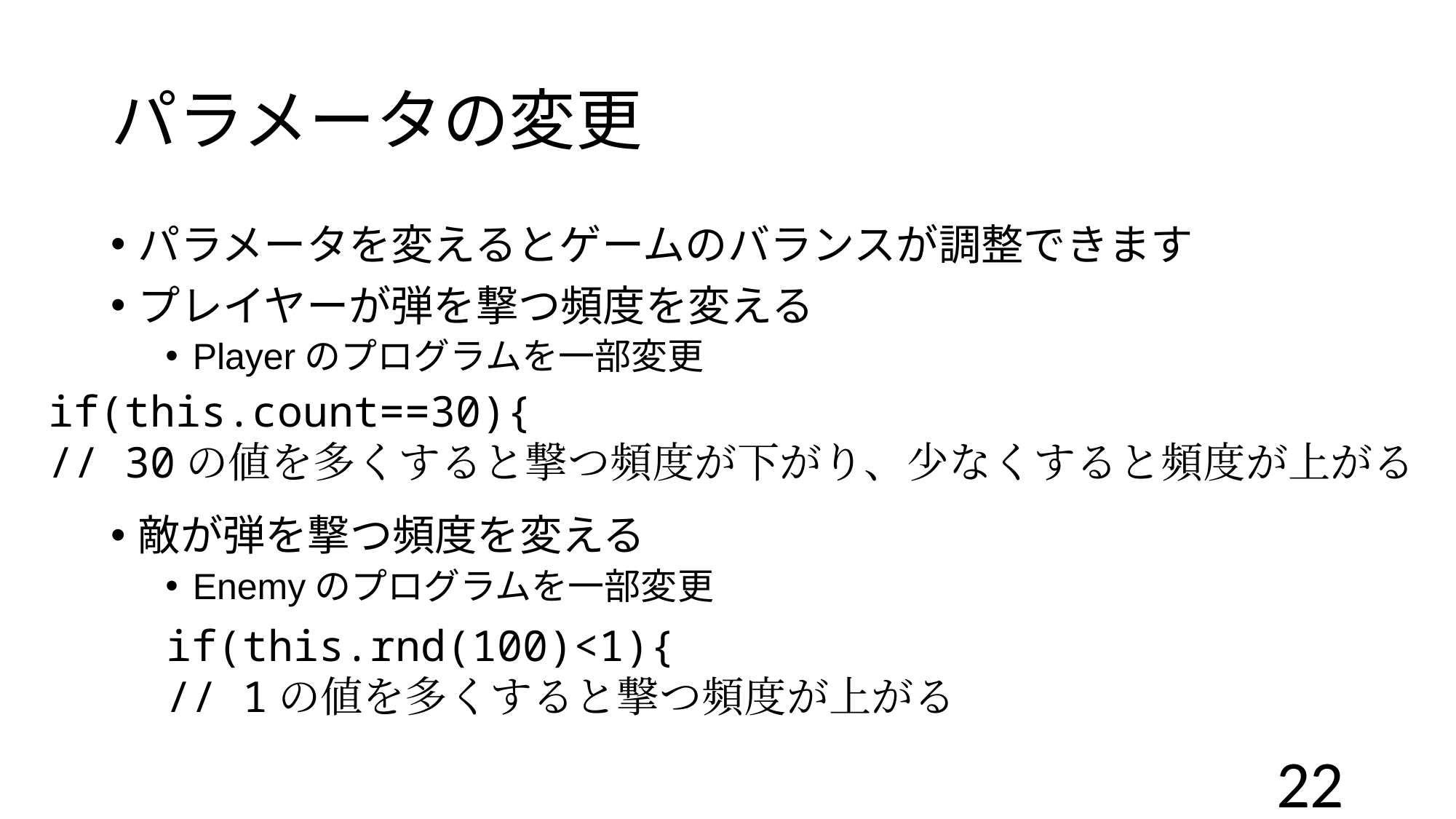

# パラメータの変更
パラメータを変えるとゲームのバランスが調整できます
プレイヤーが弾を撃つ頻度を変える
Playerのプログラムを一部変更

敵が弾を撃つ頻度を変える
Enemyのプログラムを一部変更
if(this.count==30){
// 30の値を多くすると撃つ頻度が下がり、少なくすると頻度が上がる
if(this.rnd(100)<1){
// 1の値を多くすると撃つ頻度が上がる
22